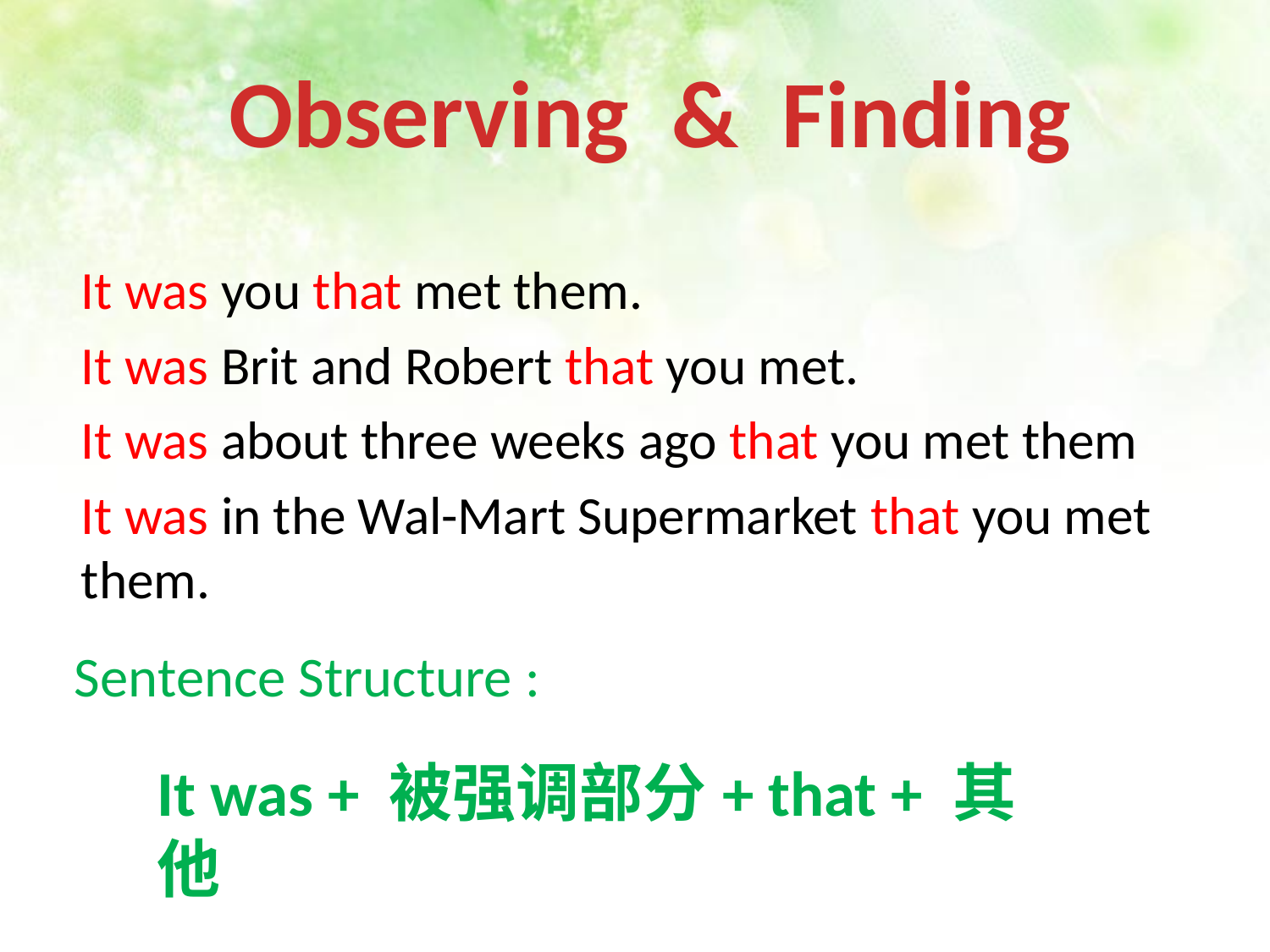

Observing  &  Finding

It was you that met them.
It was Brit and Robert that you met.
It was about three weeks ago that you met them
It was in the Wal-Mart Supermarket that you met them.

Sentence Structure :
It was + 被强调部分+ that + 其他